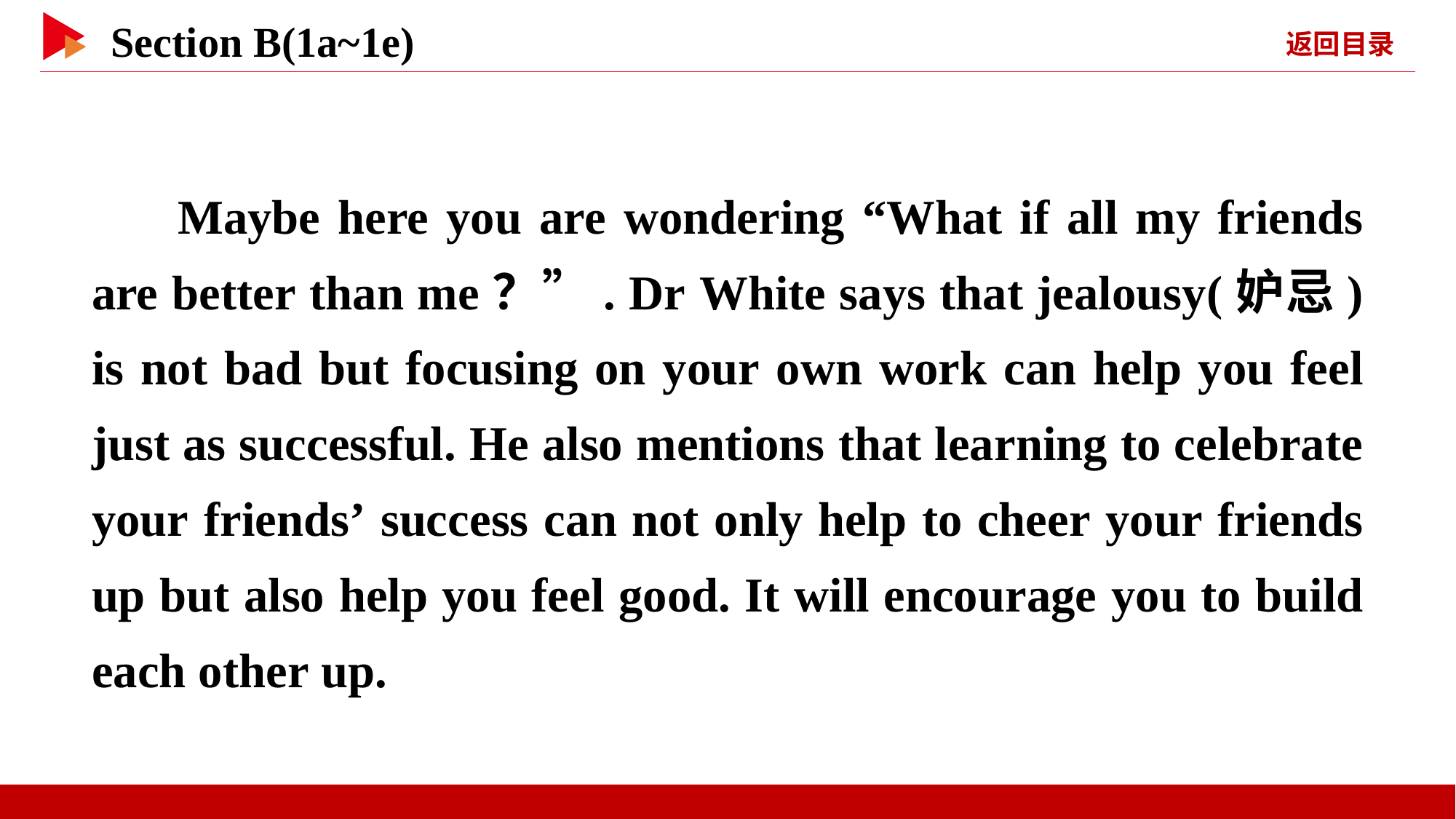

Maybe here you are wondering “What if all my friends are better than me？”. Dr White says that jealousy(妒忌) is not bad but focusing on your own work can help you feel just as successful. He also mentions that learning to celebrate your friends’ success can not only help to cheer your friends up but also help you feel good. It will encourage you to build each other up.